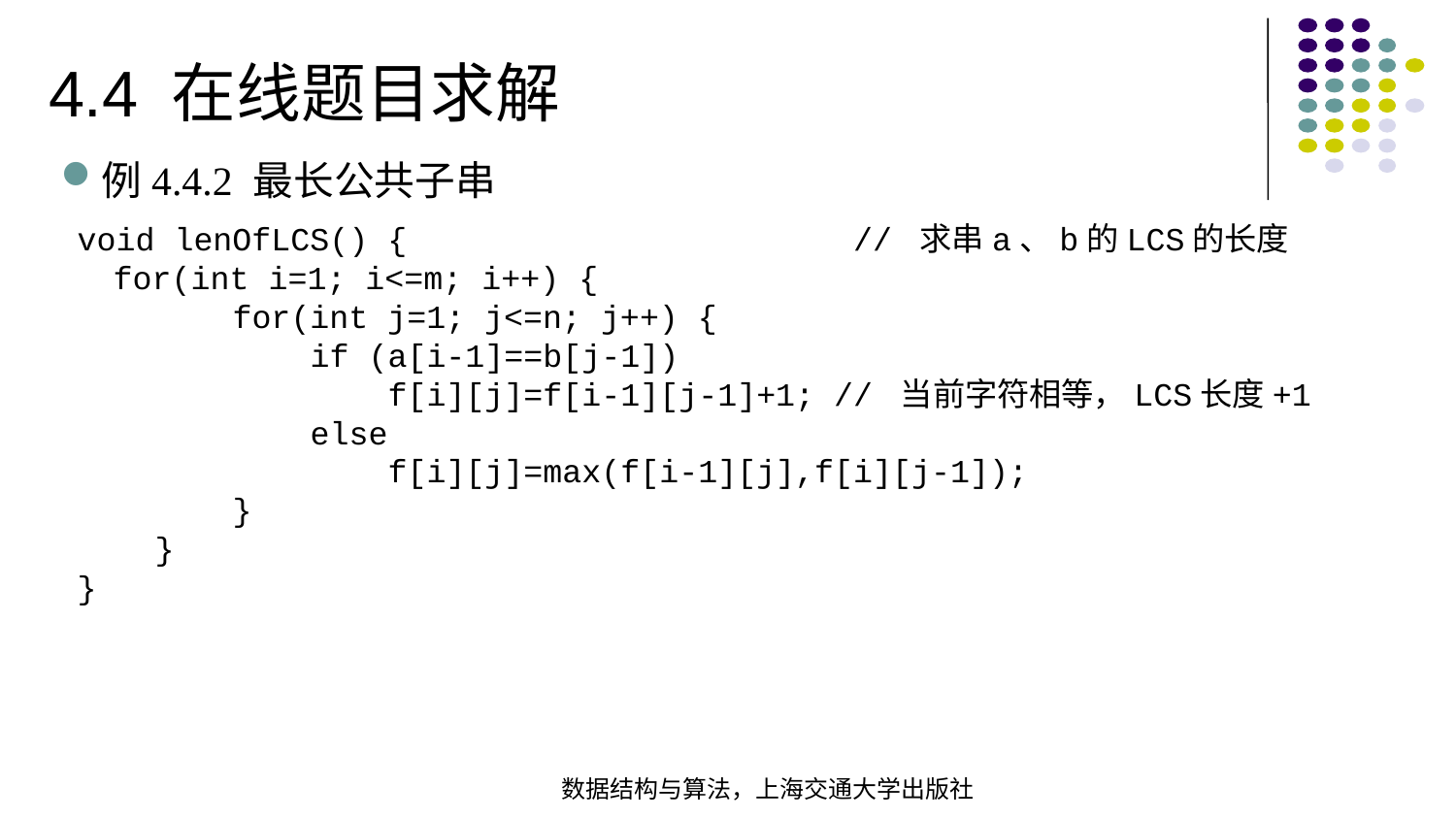

4.4 在线题目求解
例4.4.2 最长公共子串
void lenOfLCS() {                       // 求串a、b的LCS的长度     for(int i=1; i<=m; i++) {        for(int j=1; j<=n; j++) {            if (a[i-1]==b[j-1])                f[i][j]=f[i-1][j-1]+1; // 当前字符相等，LCS长度+1            else                f[i][j]=max(f[i-1][j],f[i][j-1]);        }    }
}